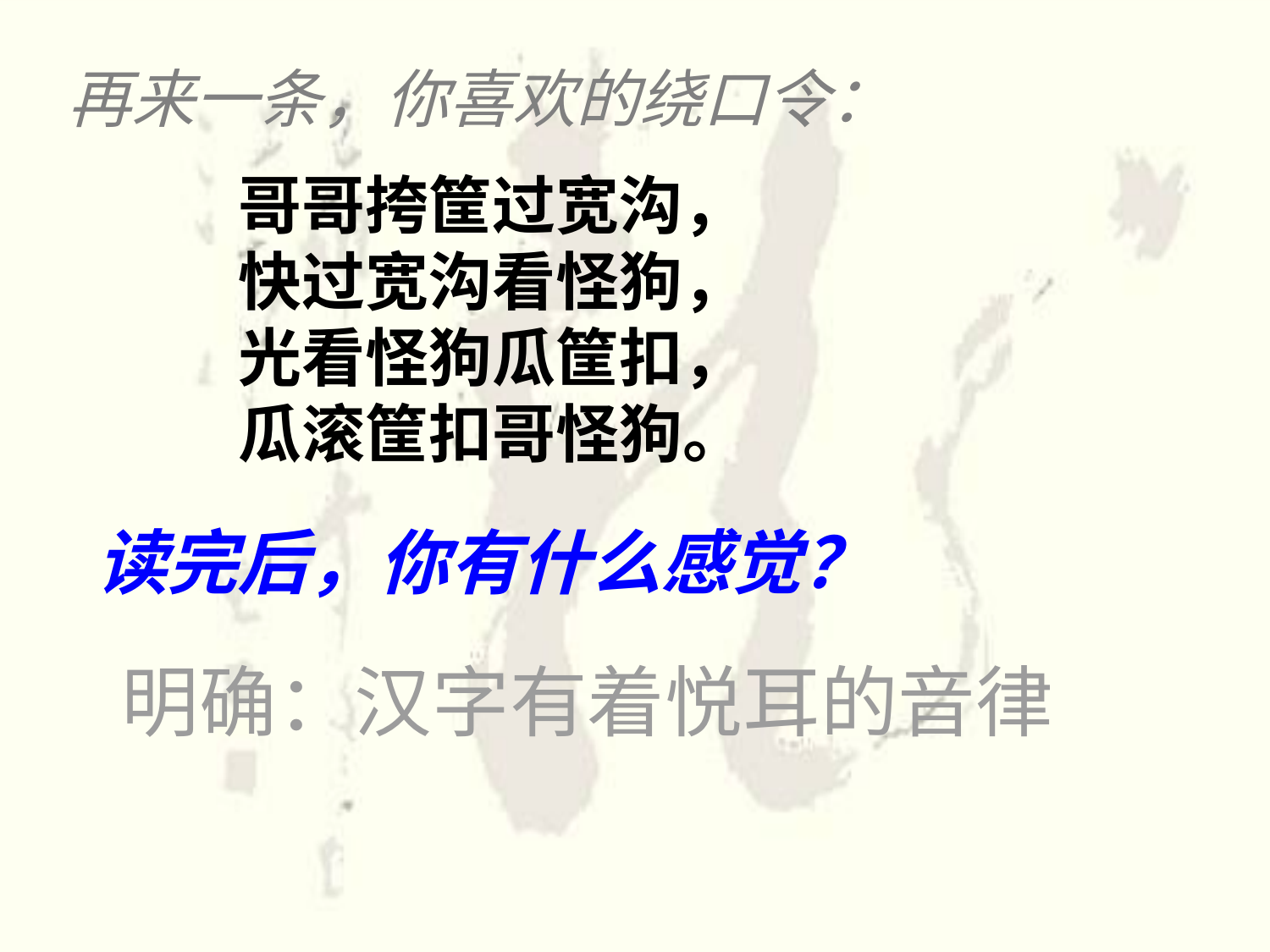

# 再来一条，你喜欢的绕口令：
哥哥挎筐过宽沟，
快过宽沟看怪狗，
光看怪狗瓜筐扣，
瓜滚筐扣哥怪狗。
读完后，你有什么感觉？
明确：汉字有着悦耳的音律